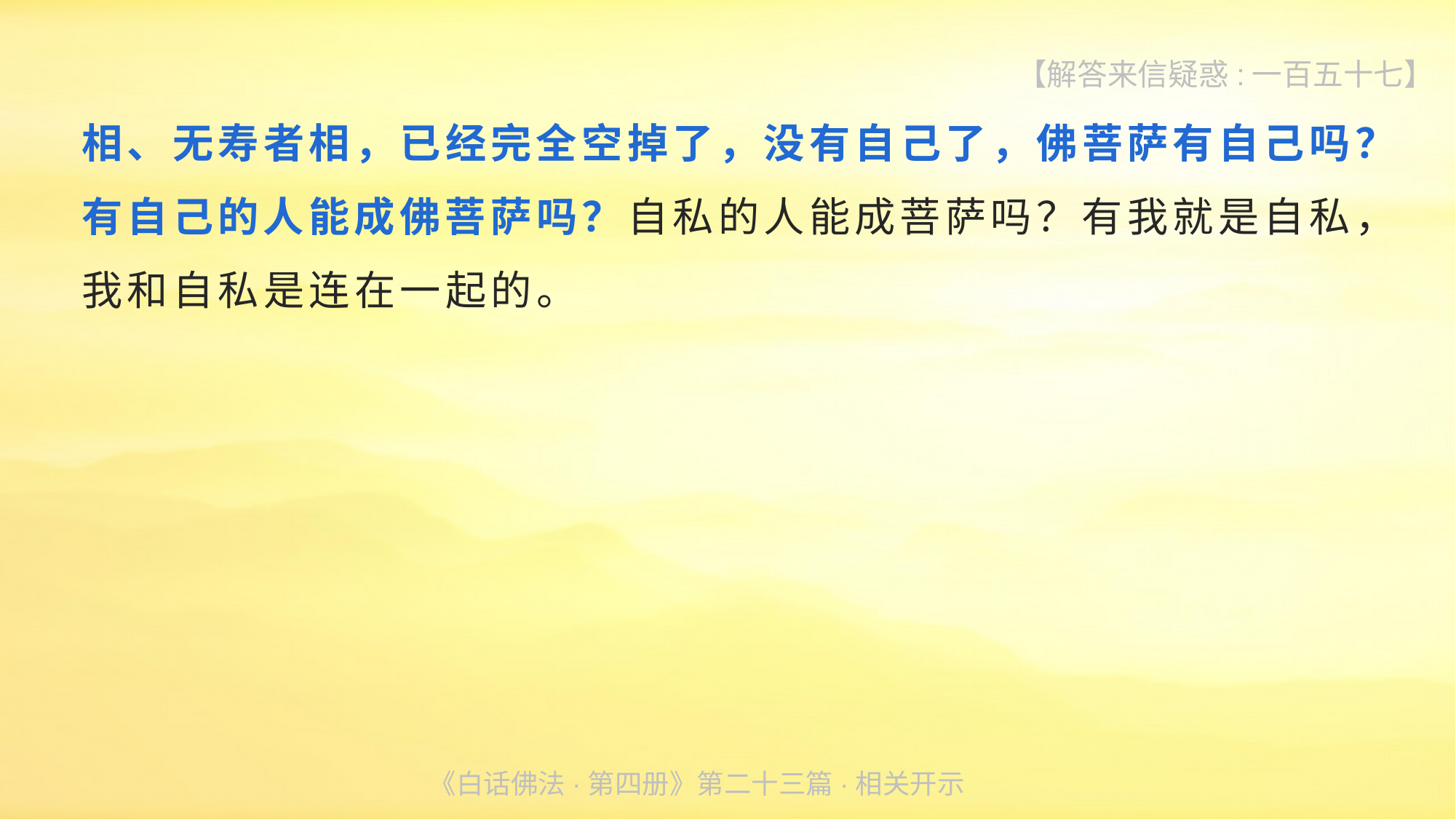

【解答来信疑惑:一百五十七】
相、无寿者相，已经完全空掉了，没有自己了，佛菩萨有自己吗？有自己的人能成佛菩萨吗？自私的人能成菩萨吗？有我就是自私，我和自私是连在一起的。
《白话佛法·第四册》第二十三篇·相关开示